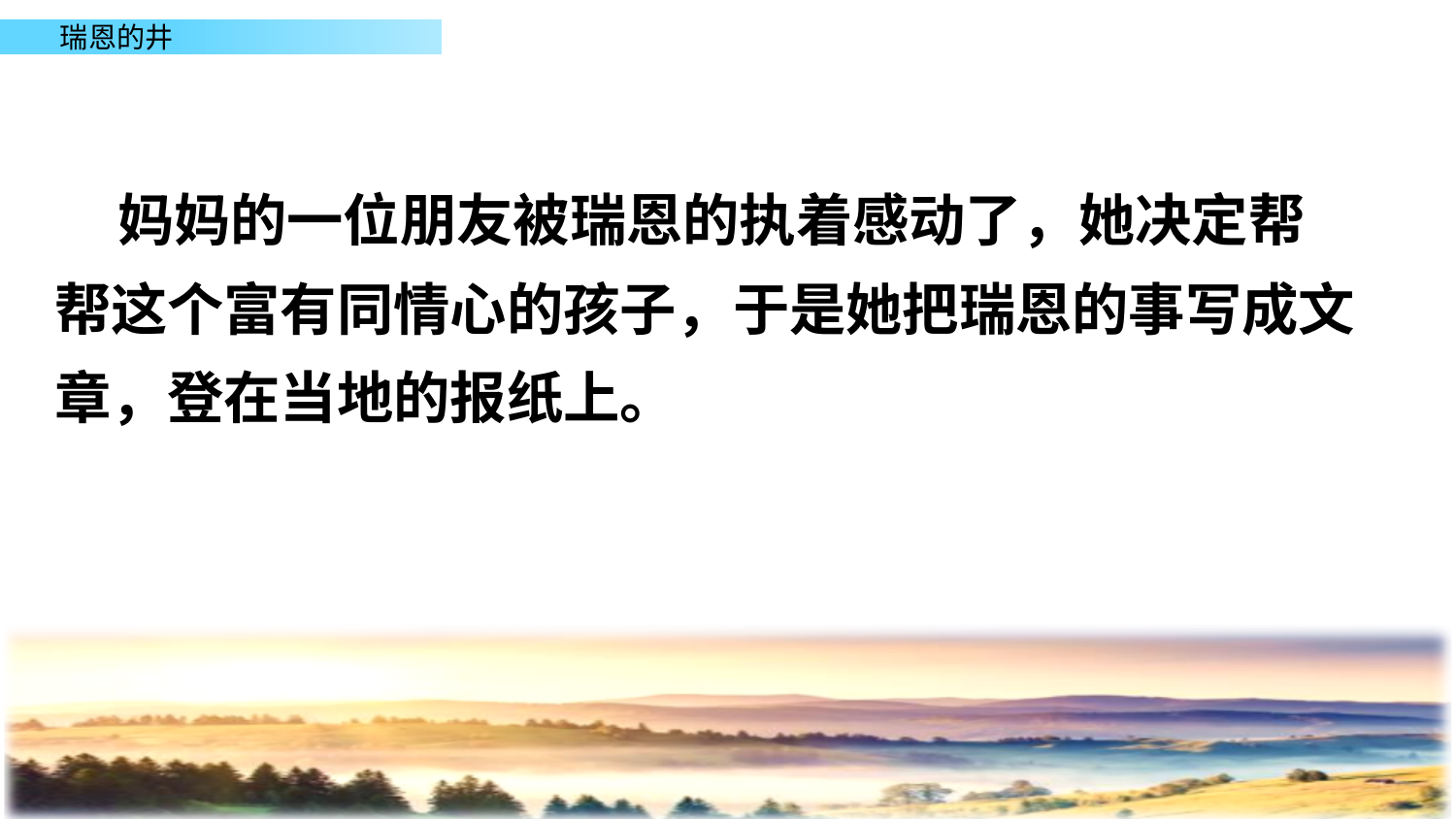

妈妈的一位朋友被瑞恩的执着感动了，她决定帮帮这个富有同情心的孩子，于是她把瑞恩的事写成文章，登在当地的报纸上。